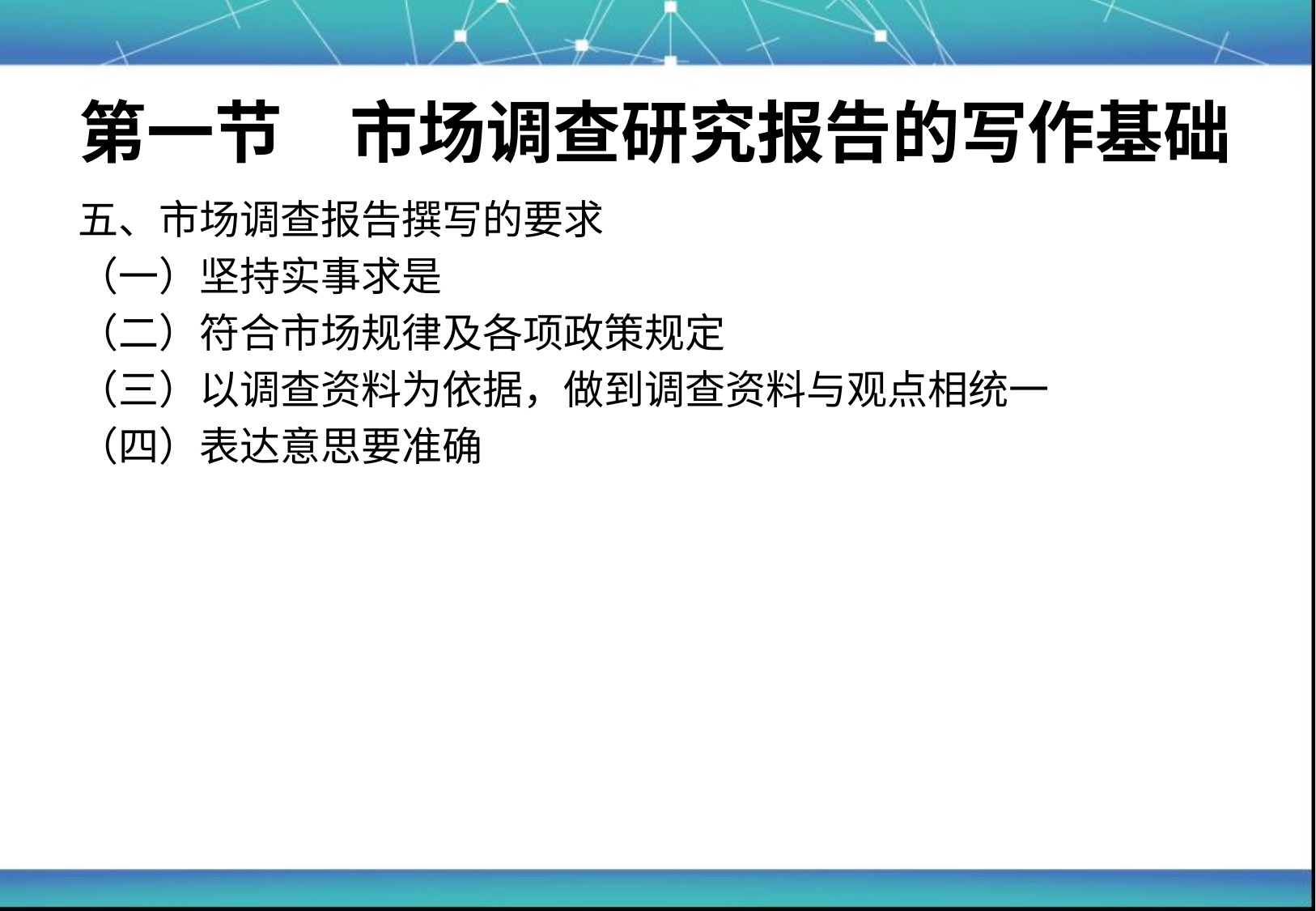

# 第一节　市场调查研究报告的写作基础
五、市场调查报告撰写的要求
（一）坚持实事求是
（二）符合市场规律及各项政策规定
（三）以调查资料为依据，做到调查资料与观点相统一
（四）表达意思要准确